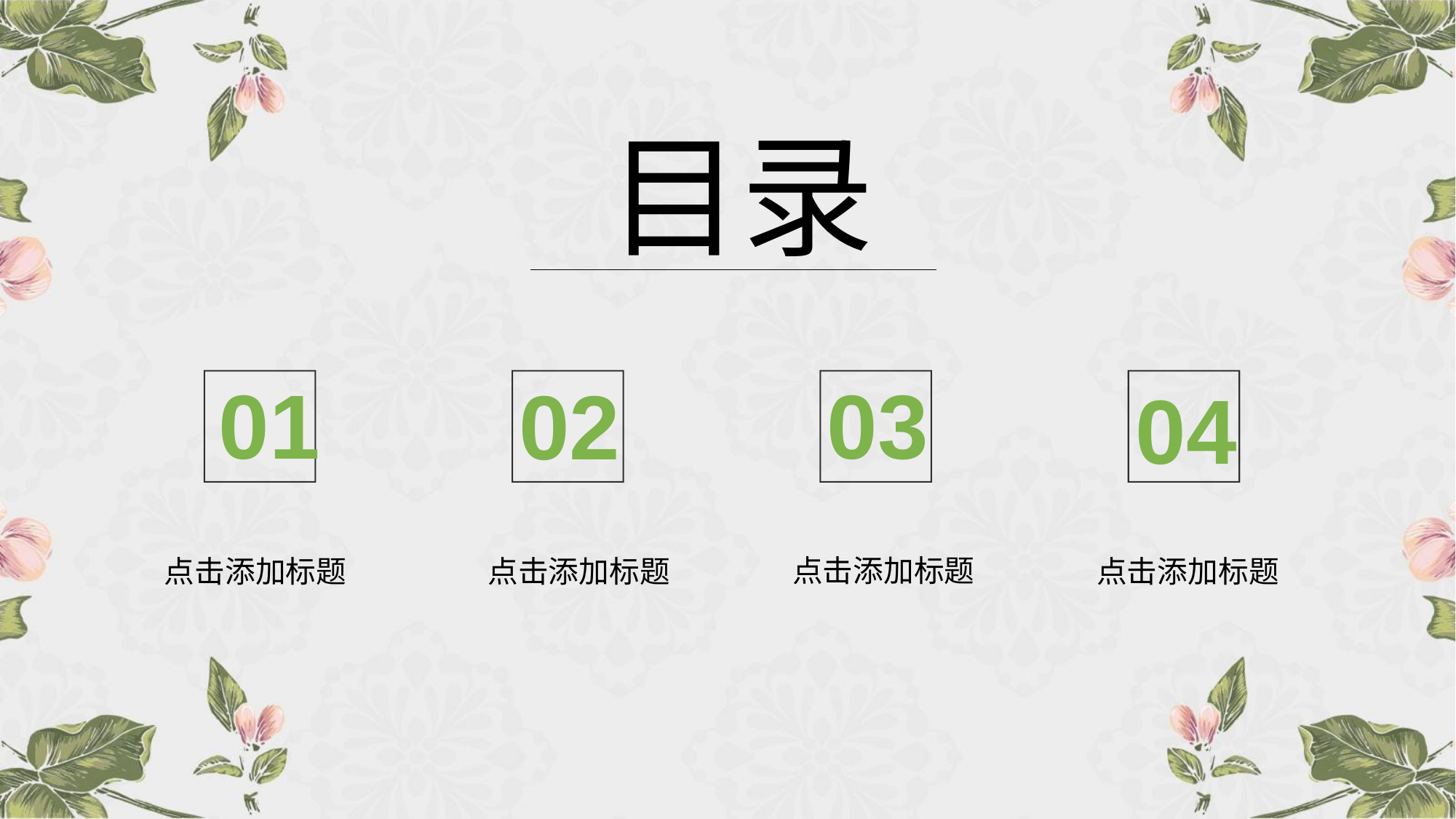

目录
01
03
02
04

点击添加标题
点击添加标题
点击添加标题
点击添加标题